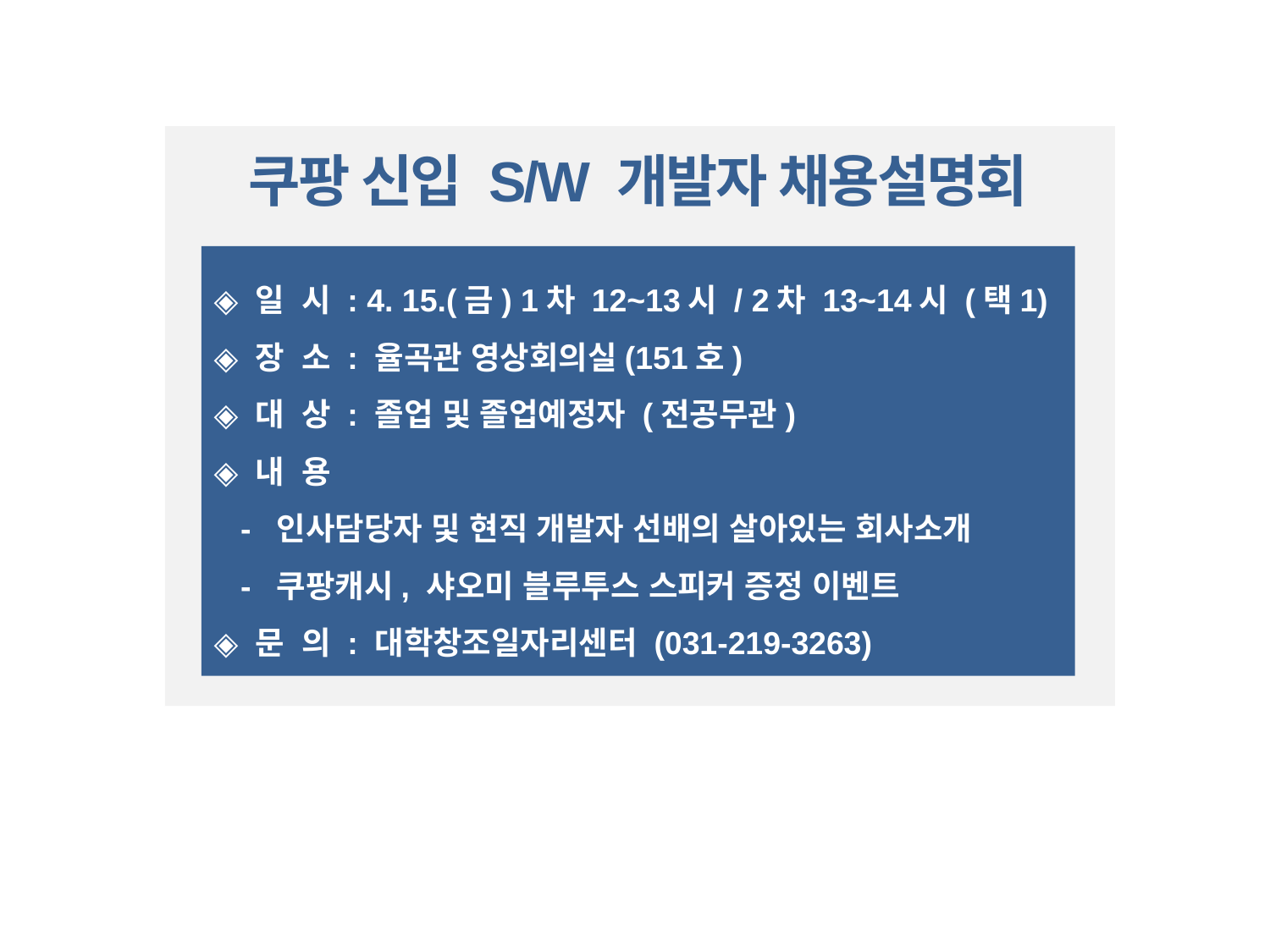

쿠팡 신입 S/W 개발자 채용설명회

◈ 일  시 : 4. 15.(금) 1차 12~13시 / 2차 13~14시 (택1)
◈ 장  소 : 율곡관 영상회의실(151호)
◈ 대  상 : 졸업 및 졸업예정자 (전공무관)
◈ 내  용
   -  인사담당자 및 현직 개발자 선배의 살아있는 회사소개
   -  쿠팡캐시, 샤오미 블루투스 스피커 증정 이벤트
◈ 문  의 : 대학창조일자리센터 (031-219-3263)